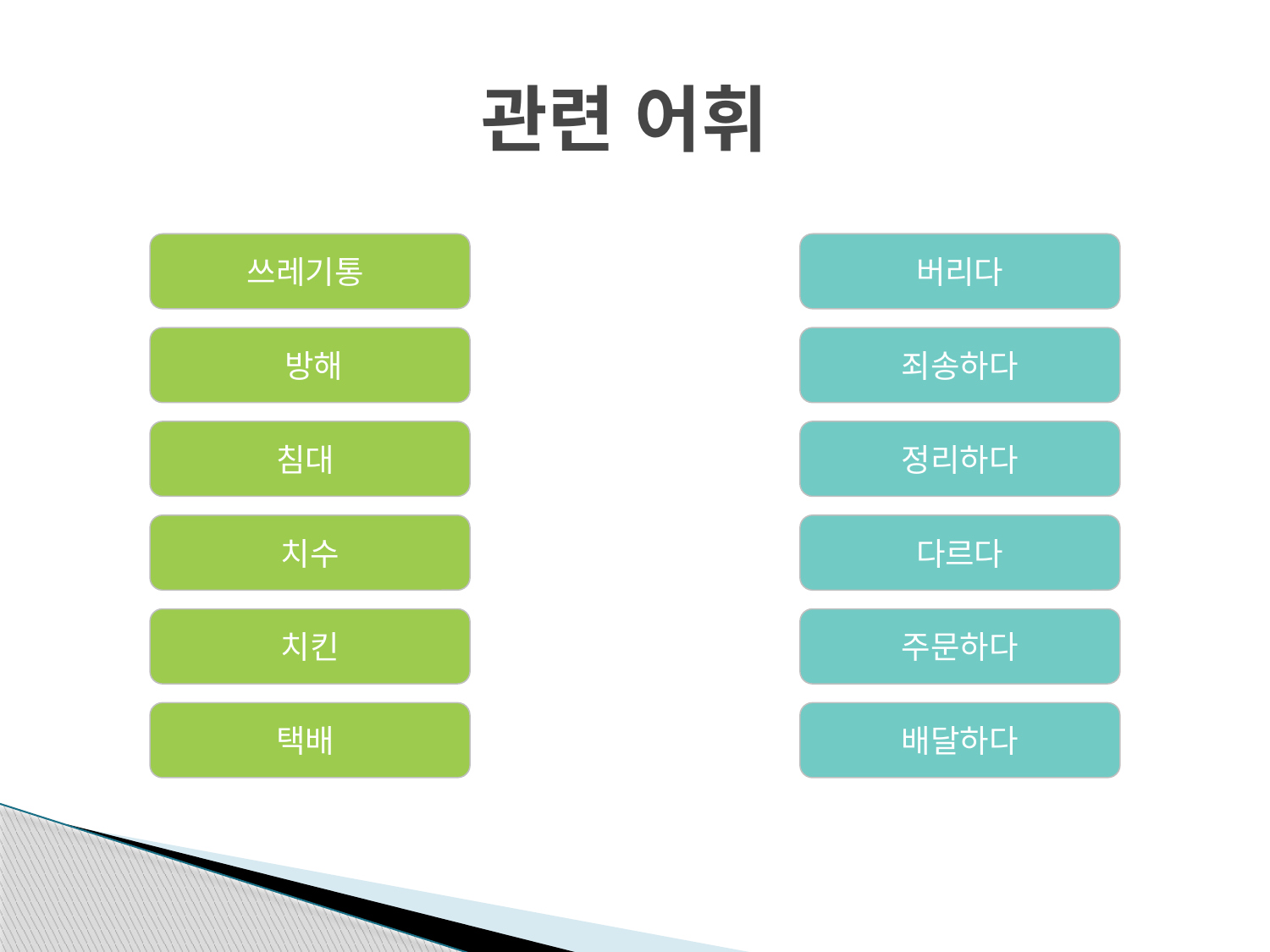

# 관련 어휘

쓰레기통
버리다
 방해
죄송하다
침대
정리하다
치수
다르다
치킨
주문하다
택배
배달하다